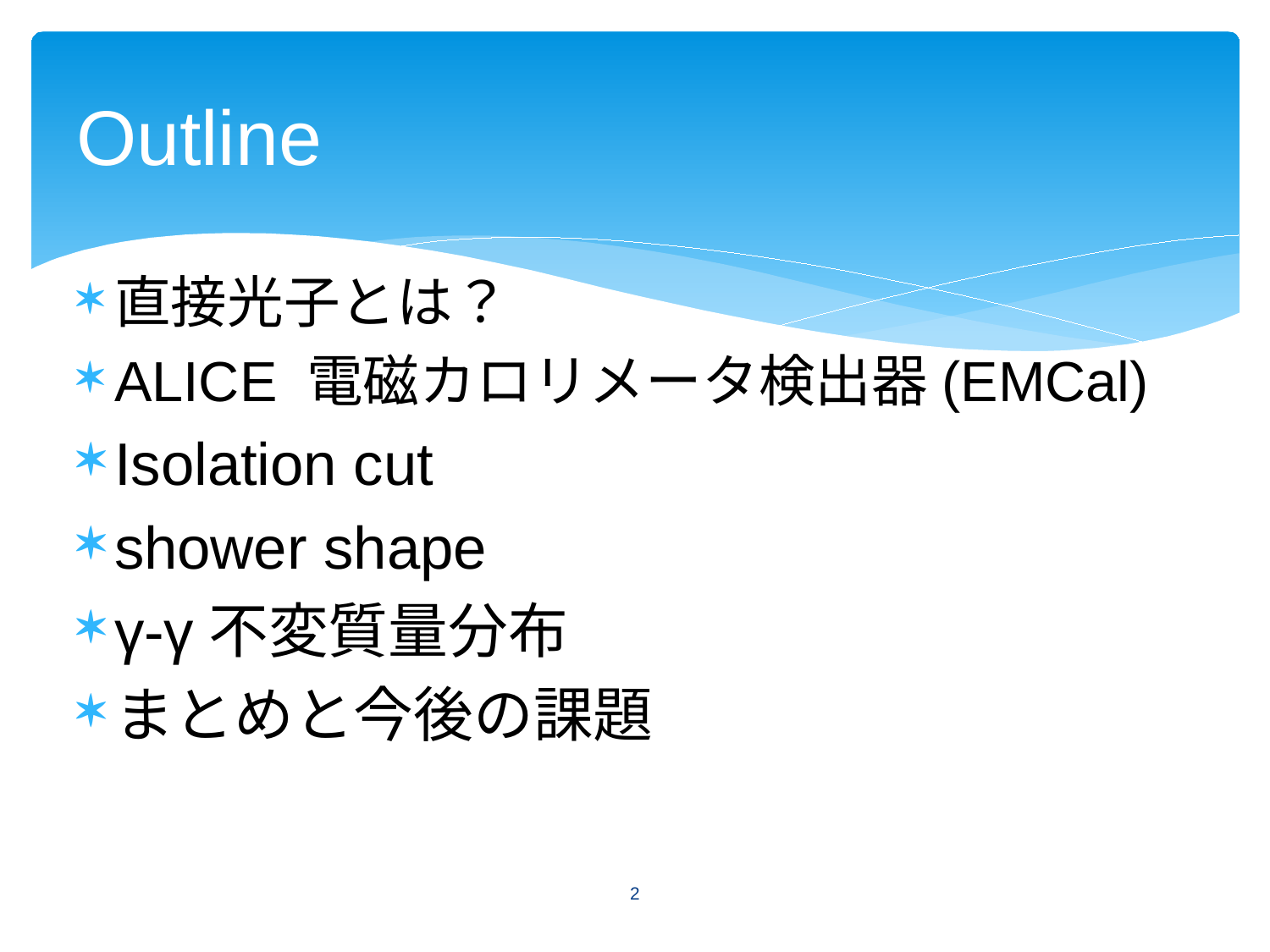

# Outline
直接光子とは？
ALICE 電磁カロリメータ検出器(EMCal)
Isolation cut
shower shape
γ-γ不変質量分布
まとめと今後の課題

2